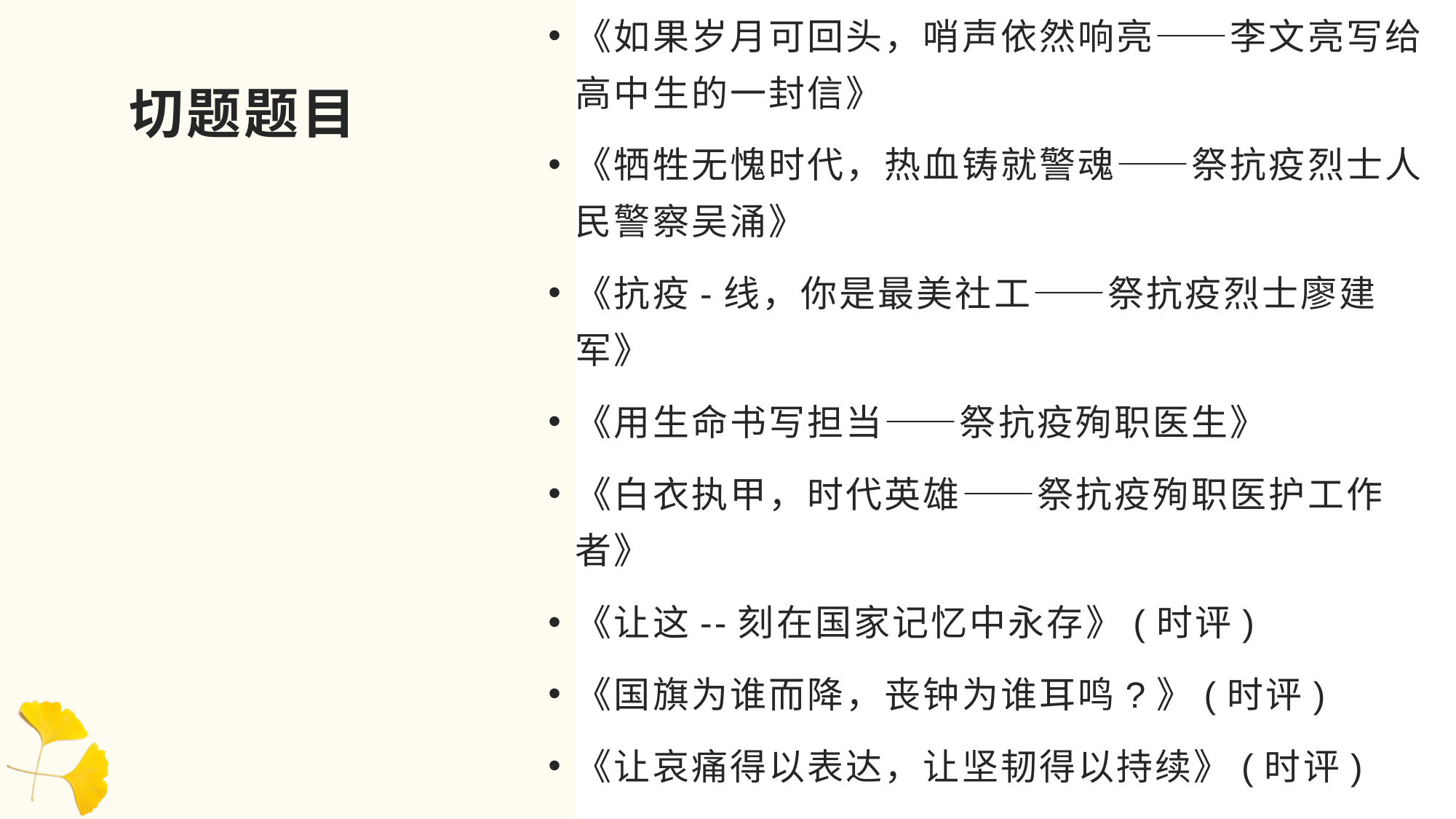

《如果岁月可回头，哨声依然响亮——李文亮写给高中生的一封信》
《牺牲无愧时代，热血铸就警魂——祭抗疫烈士人民警察吴涌》
《抗疫-线，你是最美社工——祭抗疫烈士廖建军》
《用生命书写担当——祭抗疫殉职医生》
《白衣执甲，时代英雄——祭抗疫殉职医护工作者》
《让这--刻在国家记忆中永存》(时评)
《国旗为谁而降，丧钟为谁耳鸣?》(时评)
《让哀痛得以表达，让坚韧得以持续》(时评)
《全民默哀悼烈士，同声_——哭祭英雄》(时评)
# 切题题目